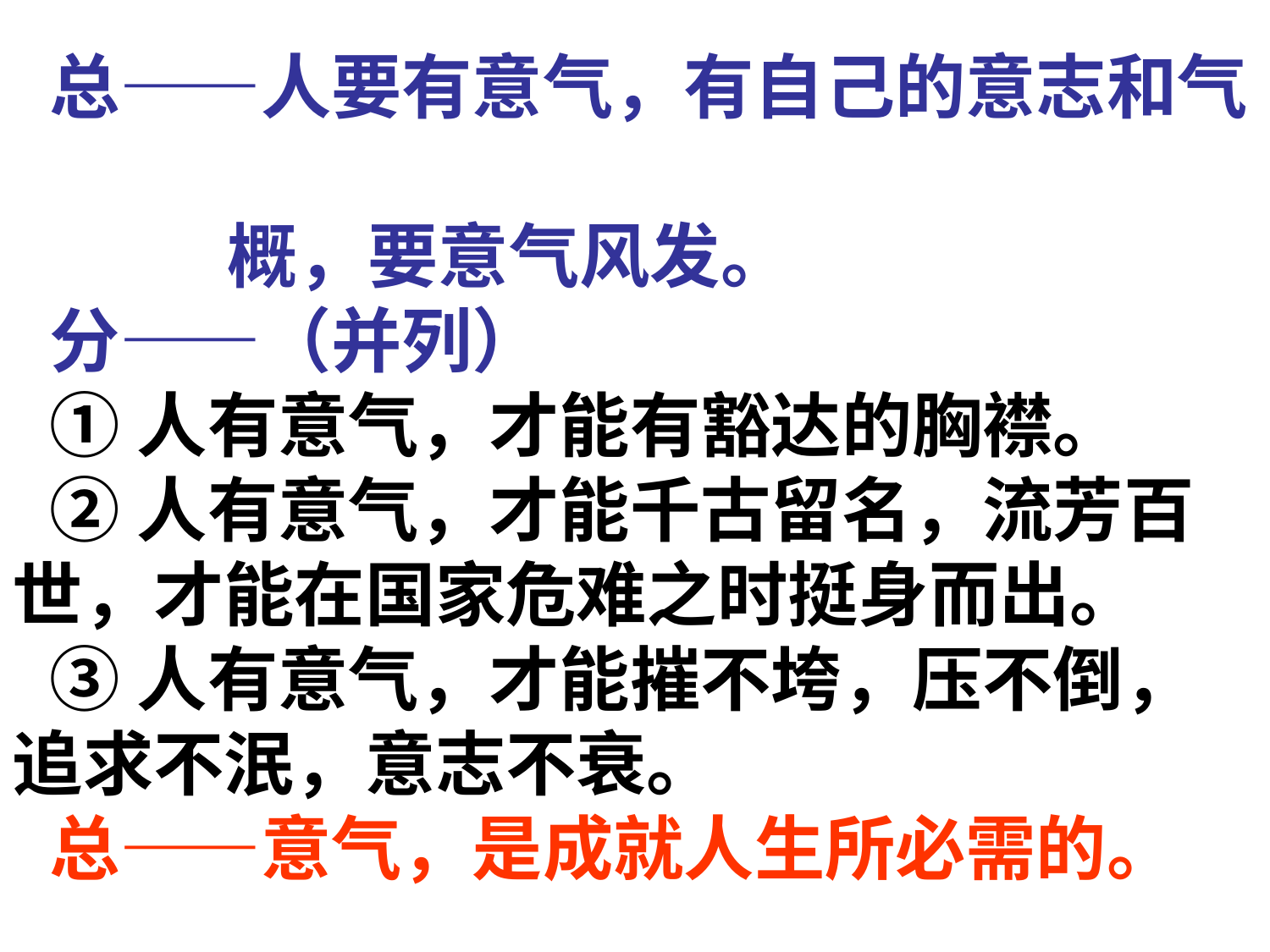

总——人要有意气，有自己的意志和气
          概，要意气风发。
分——（并列）
①人有意气，才能有豁达的胸襟。
②人有意气，才能千古留名，流芳百世，才能在国家危难之时挺身而出。
③人有意气，才能摧不垮，压不倒，追求不泯，意志不衰。
总——意气，是成就人生所必需的。